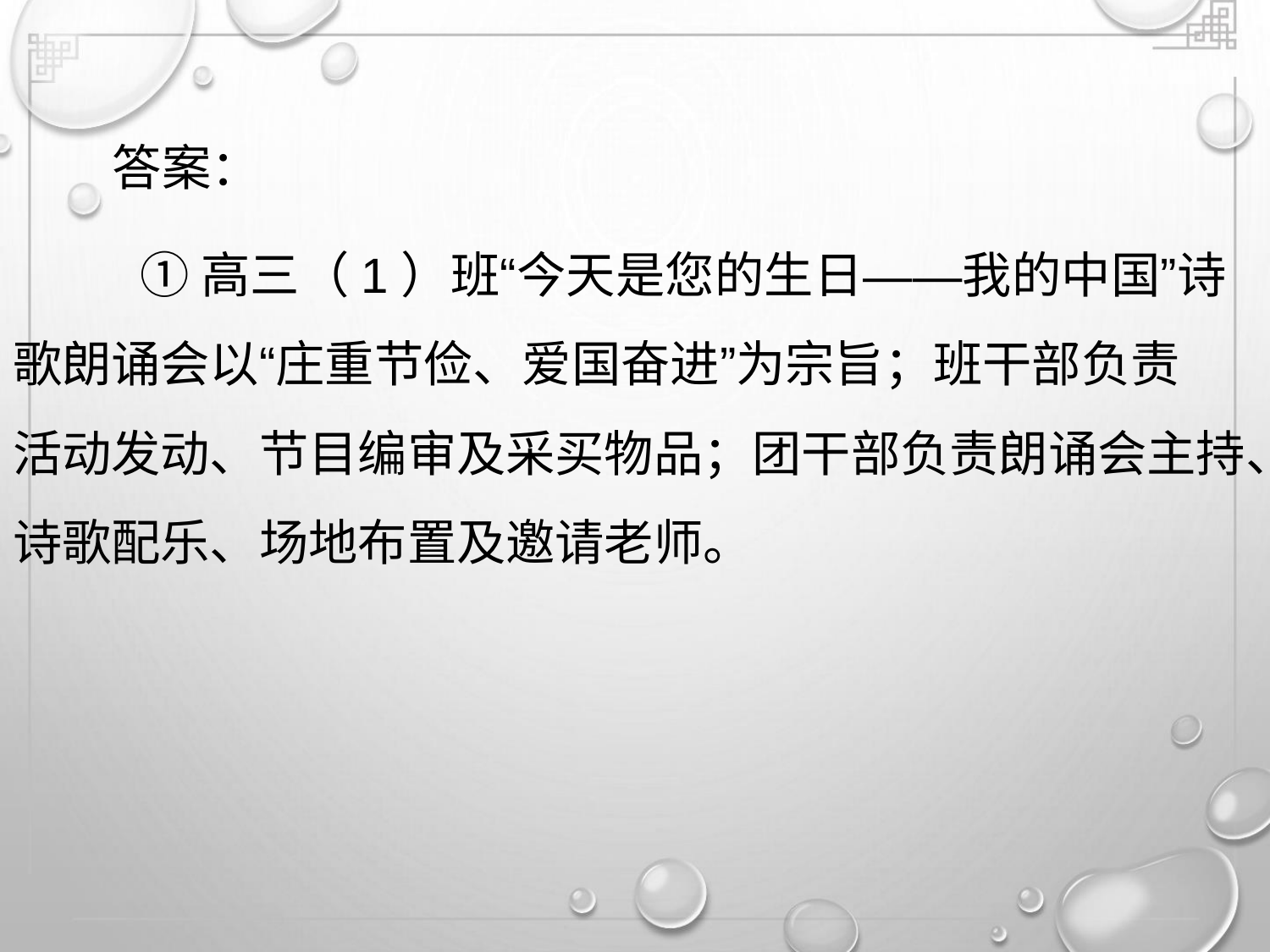

答案：
①高三（1）班“今天是您的生日——我的中国”诗
歌朗诵会以“庄重节俭、爱国奋进”为宗旨；班干部负责
活动发动、节目编审及采买物品；团干部负责朗诵会主持、
诗歌配乐、场地布置及邀请老师。